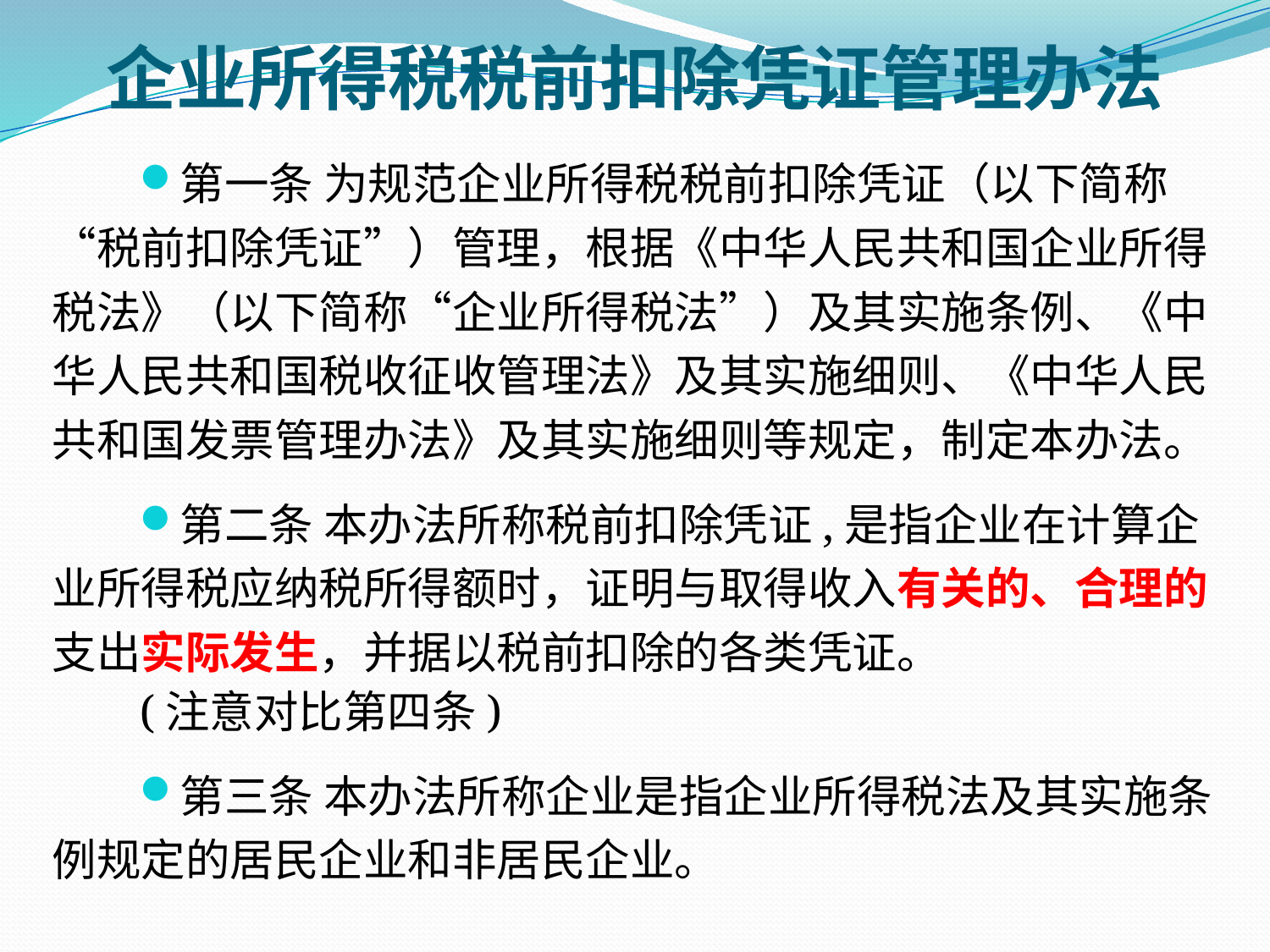

# 企业所得税税前扣除凭证管理办法
第一条 为规范企业所得税税前扣除凭证（以下简称“税前扣除凭证”）管理，根据《中华人民共和国企业所得税法》（以下简称“企业所得税法”）及其实施条例、《中华人民共和国税收征收管理法》及其实施细则、《中华人民共和国发票管理办法》及其实施细则等规定，制定本办法。
第二条 本办法所称税前扣除凭证,是指企业在计算企业所得税应纳税所得额时，证明与取得收入有关的、合理的支出实际发生，并据以税前扣除的各类凭证。
(注意对比第四条)
第三条 本办法所称企业是指企业所得税法及其实施条例规定的居民企业和非居民企业。